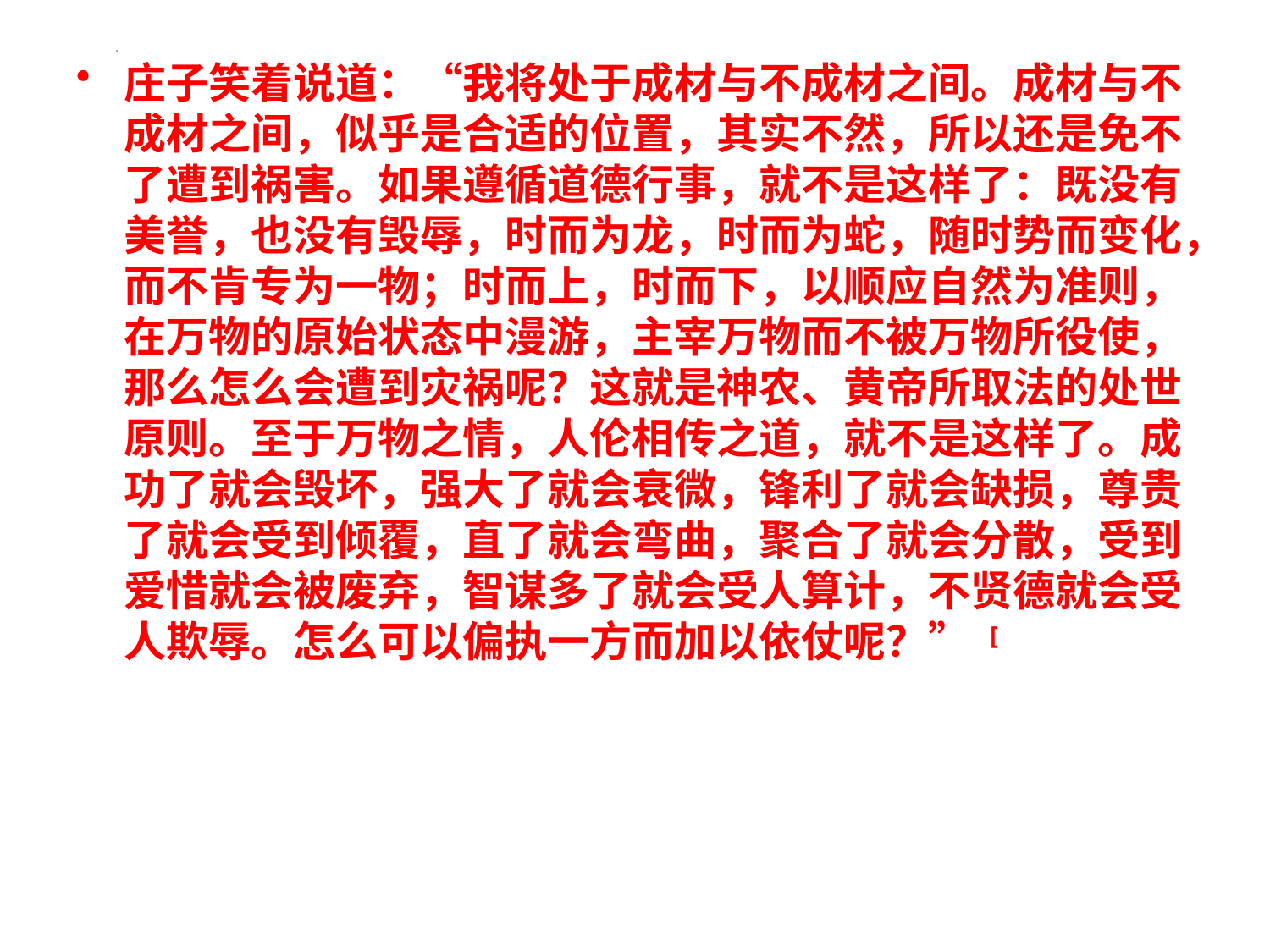

庄子笑着说道：“我将处于成材与不成材之间。成材与不成材之间，似乎是合适的位置，其实不然，所以还是免不了遭到祸害。如果遵循道德行事，就不是这样了：既没有美誉，也没有毁辱，时而为龙，时而为蛇，随时势而变化，而不肯专为一物；时而上，时而下，以顺应自然为准则，在万物的原始状态中漫游，主宰万物而不被万物所役使，那么怎么会遭到灾祸呢？这就是神农、黄帝所取法的处世原则。至于万物之情，人伦相传之道，就不是这样了。成功了就会毁坏，强大了就会衰微，锋利了就会缺损，尊贵了就会受到倾覆，直了就会弯曲，聚合了就会分散，受到爱惜就会被废弃，智谋多了就会受人算计，不贤德就会受人欺辱。怎么可以偏执一方而加以依仗呢？” [